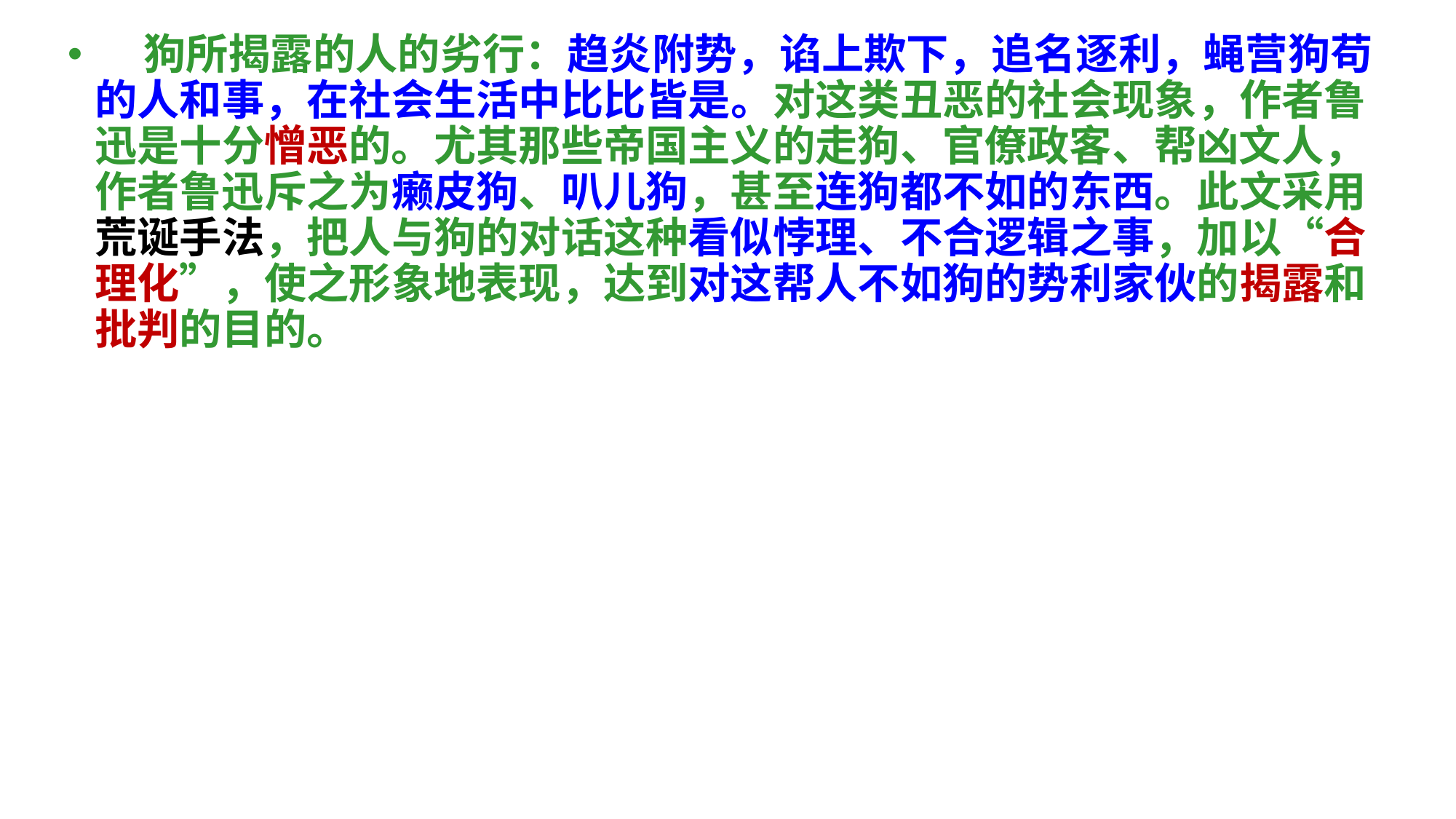

狗所揭露的人的劣行：趋炎附势，谄上欺下，追名逐利，蝇营狗苟的人和事，在社会生活中比比皆是。对这类丑恶的社会现象，作者鲁迅是十分憎恶的。尤其那些帝国主义的走狗、官僚政客、帮凶文人，作者鲁迅斥之为癞皮狗、叭儿狗，甚至连狗都不如的东西。此文采用荒诞手法，把人与狗的对话这种看似悖理、不合逻辑之事，加以“合理化”，使之形象地表现，达到对这帮人不如狗的势利家伙的揭露和批判的目的。